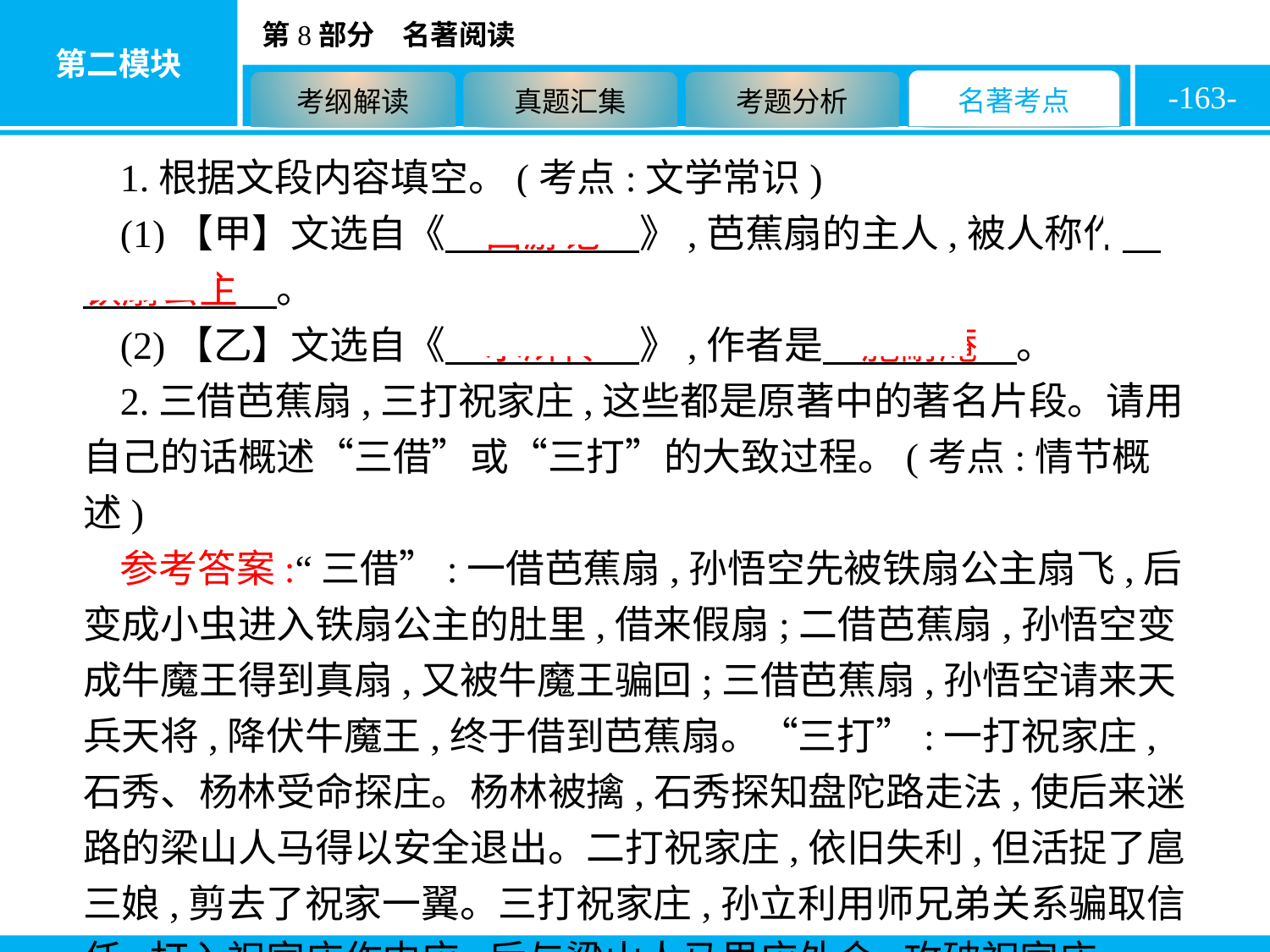

-163-
1.根据文段内容填空。(考点:文学常识)
(1)【甲】文选自《　西游记　》,芭蕉扇的主人,被人称作　铁扇公主　。
(2)【乙】文选自《　水浒传　》,作者是　施耐庵　。
2.三借芭蕉扇,三打祝家庄,这些都是原著中的著名片段。请用自己的话概述“三借”或“三打”的大致过程。(考点:情节概述)
参考答案:“三借”:一借芭蕉扇,孙悟空先被铁扇公主扇飞,后变成小虫进入铁扇公主的肚里,借来假扇;二借芭蕉扇,孙悟空变成牛魔王得到真扇,又被牛魔王骗回;三借芭蕉扇,孙悟空请来天兵天将,降伏牛魔王,终于借到芭蕉扇。“三打”:一打祝家庄,石秀、杨林受命探庄。杨林被擒,石秀探知盘陀路走法,使后来迷路的梁山人马得以安全退出。二打祝家庄,依旧失利,但活捉了扈三娘,剪去了祝家一翼。三打祝家庄,孙立利用师兄弟关系骗取信任,打入祝家庄作内应,后与梁山人马里应外合,攻破祝家庄。